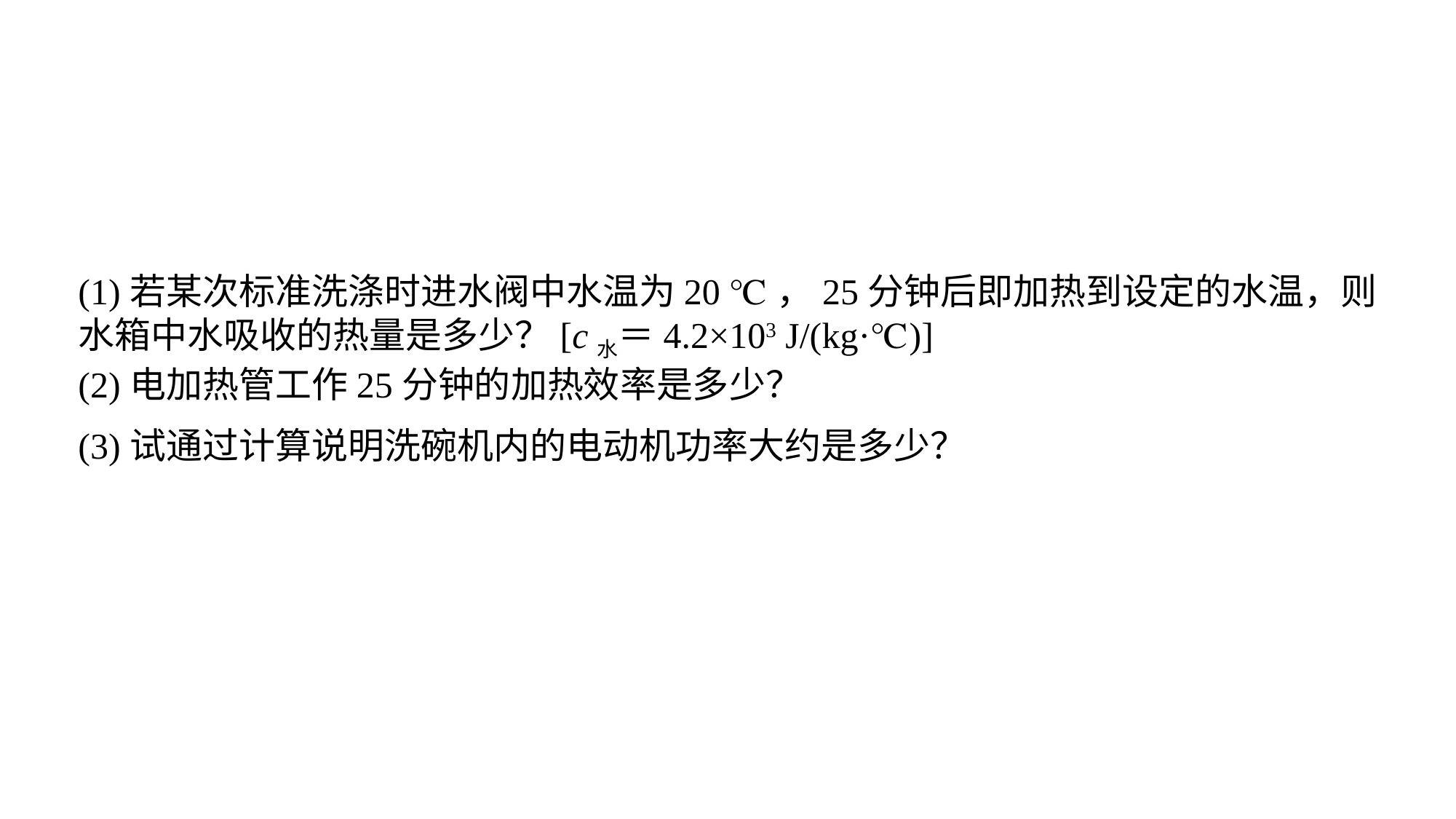

(1)若某次标准洗涤时进水阀中水温为20 ℃，25分钟后即加热到设定的水温，则水箱中水吸收的热量是多少？[c水＝4.2×103 J/(kg·℃)](2)电加热管工作25分钟的加热效率是多少？(3)试通过计算说明洗碗机内的电动机功率大约是多少？